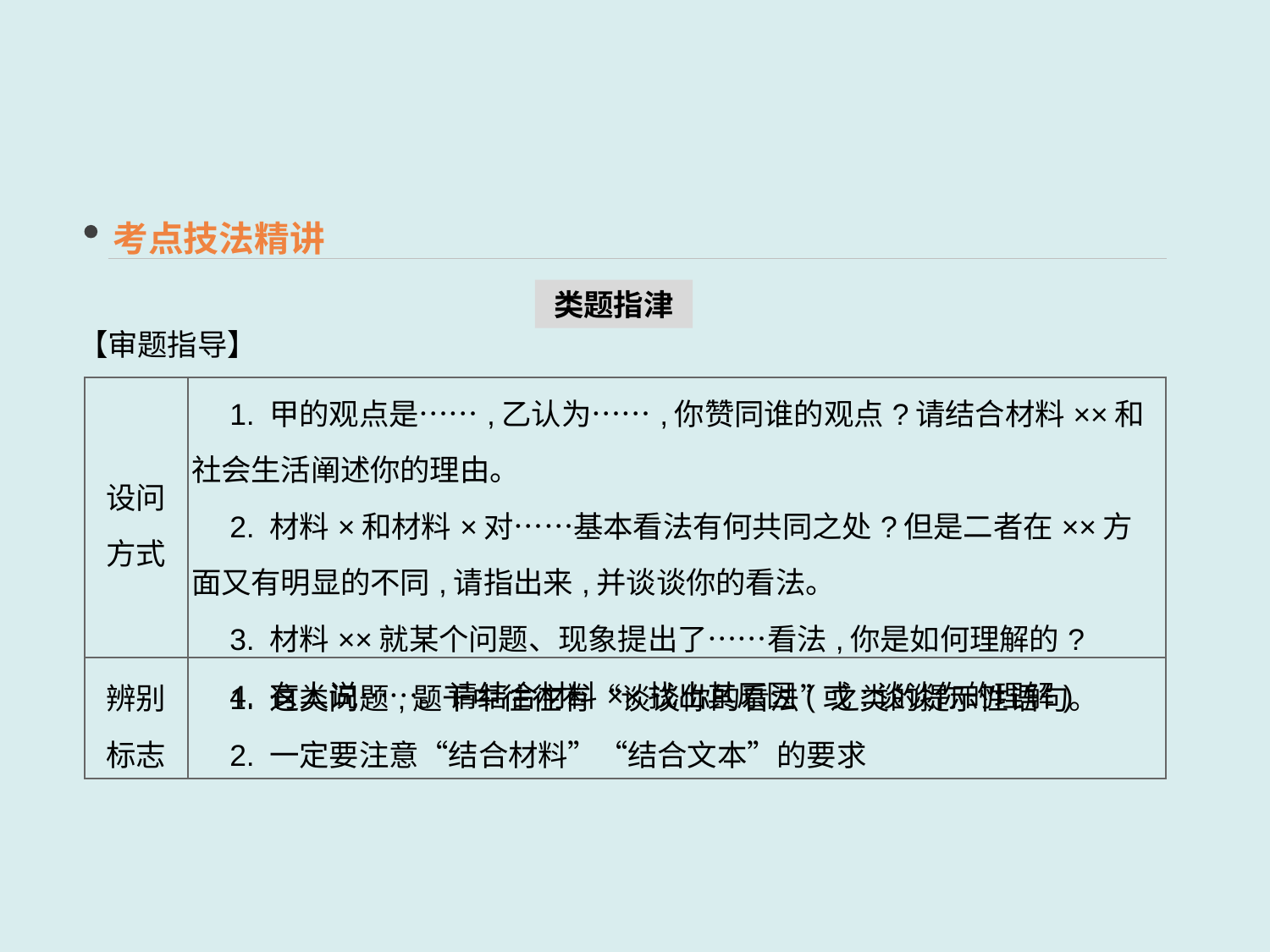

考点技法精讲

类题指津
【审题指导】
| 设问 方式 | 1. 甲的观点是……,乙认为……,你赞同谁的观点?请结合材料××和社会生活阐述你的理由。 　2. 材料×和材料×对……基本看法有何共同之处?但是二者在××方面又有明显的不同,请指出来,并谈谈你的看法。 　3. 材料××就某个问题、现象提出了……看法,你是如何理解的? 　4. 有人说……。请结合材料××找出其原因(或:谈谈你的理解) |
| --- | --- |
| 辨别 标志 | 1. 这类问题,题干中往往有“谈谈你的看法”之类的提示性语句。 　2. 一定要注意“结合材料”“结合文本”的要求 |